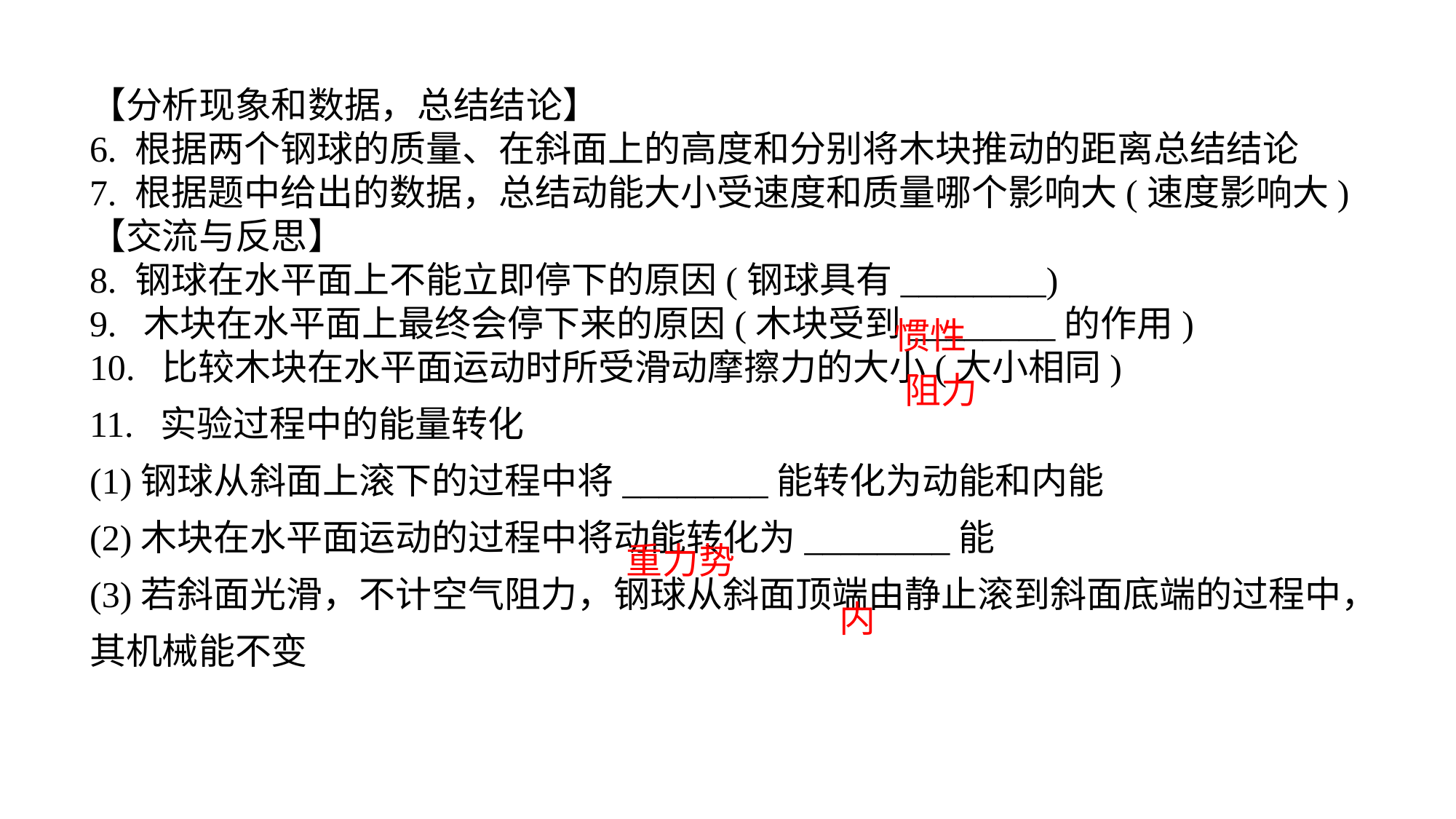

【分析现象和数据，总结结论】6. 根据两个钢球的质量、在斜面上的高度和分别将木块推动的距离总结结论7. 根据题中给出的数据，总结动能大小受速度和质量哪个影响大(速度影响大)【交流与反思】8. 钢球在水平面上不能立即停下的原因(钢球具有________)9.  木块在水平面上最终会停下来的原因(木块受到________的作用)10.  比较木块在水平面运动时所受滑动摩擦力的大小(大小相同)11.  实验过程中的能量转化
(1)钢球从斜面上滚下的过程中将________能转化为动能和内能(2)木块在水平面运动的过程中将动能转化为________能(3)若斜面光滑，不计空气阻力，钢球从斜面顶端由静止滚到斜面底端的过程中，其机械能不变
惯性
阻力
重力势
内